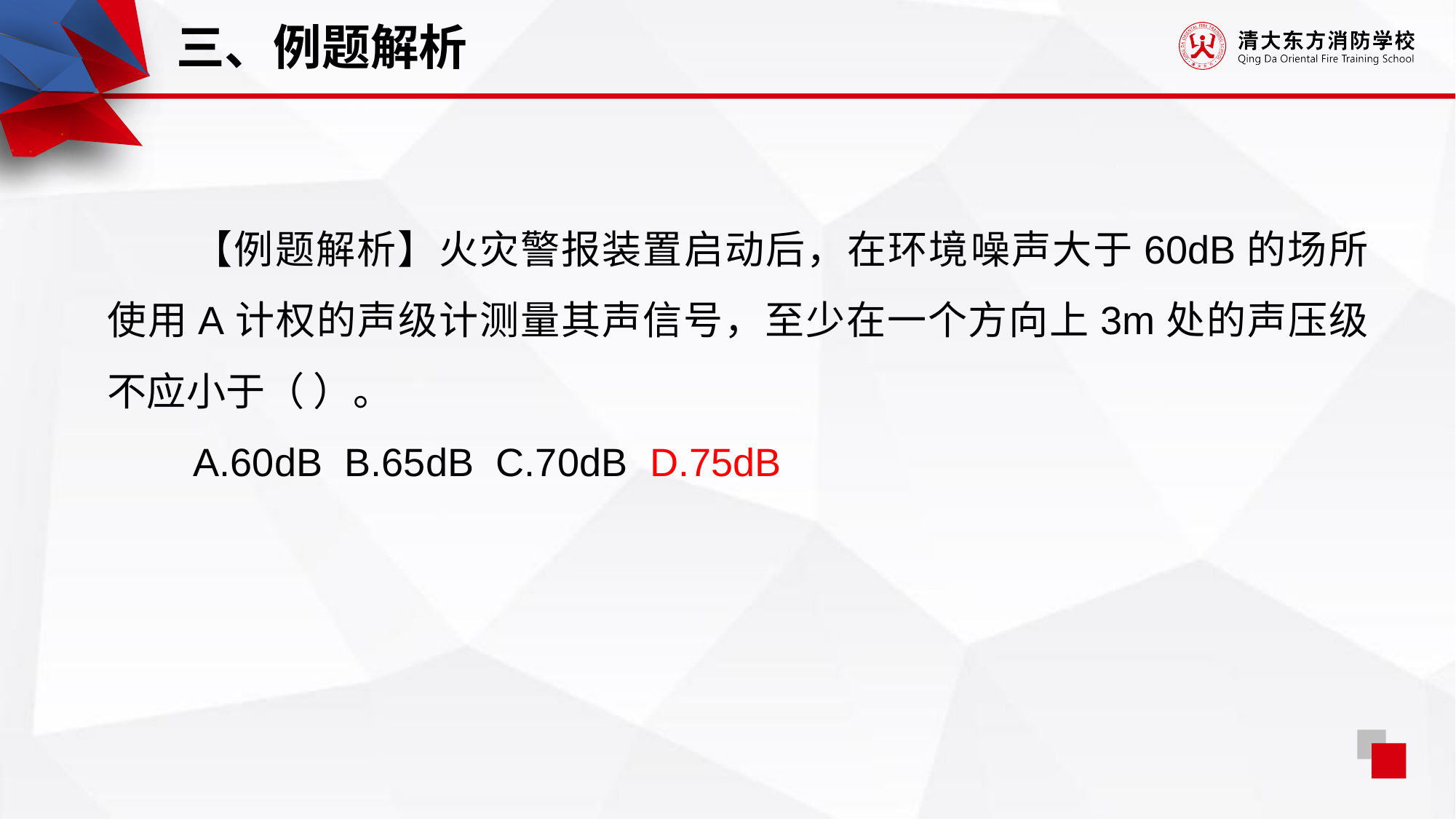

三、例题解析

【例题解析】火灾警报装置启动后，在环境噪声大于60dB的场所使用A计权的声级计测量其声信号，至少在一个方向上3m处的声压级不应小于（ ）。
A.60dB  B.65dB  C.70dB  D.75dB